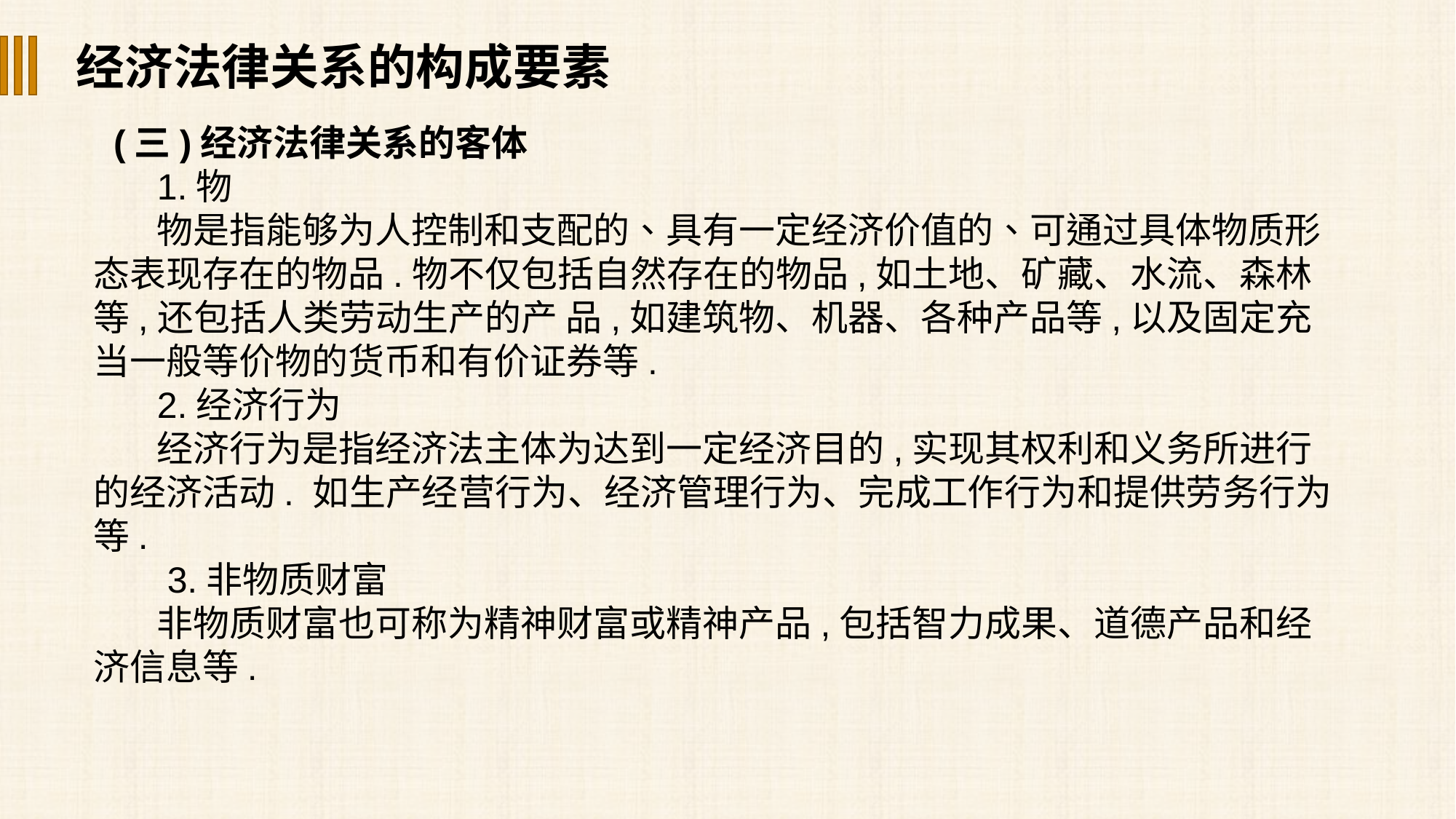

经济法律关系的构成要素

  (三)经济法律关系的客体
1.物
物是指能够为人控制和支配的、具有一定经济价值的、可通过具体物质形态表现存在的物品.物不仅包括自然存在的物品,如土地、矿藏、水流、森林等,还包括人类劳动生产的产 品,如建筑物、机器、各种产品等,以及固定充当一般等价物的货币和有价证券等.
2.经济行为
经济行为是指经济法主体为达到一定经济目的,实现其权利和义务所进行的经济活动. 如生产经营行为、经济管理行为、完成工作行为和提供劳务行为等.
 3.非物质财富
非物质财富也可称为精神财富或精神产品,包括智力成果、道德产品和经济信息等.